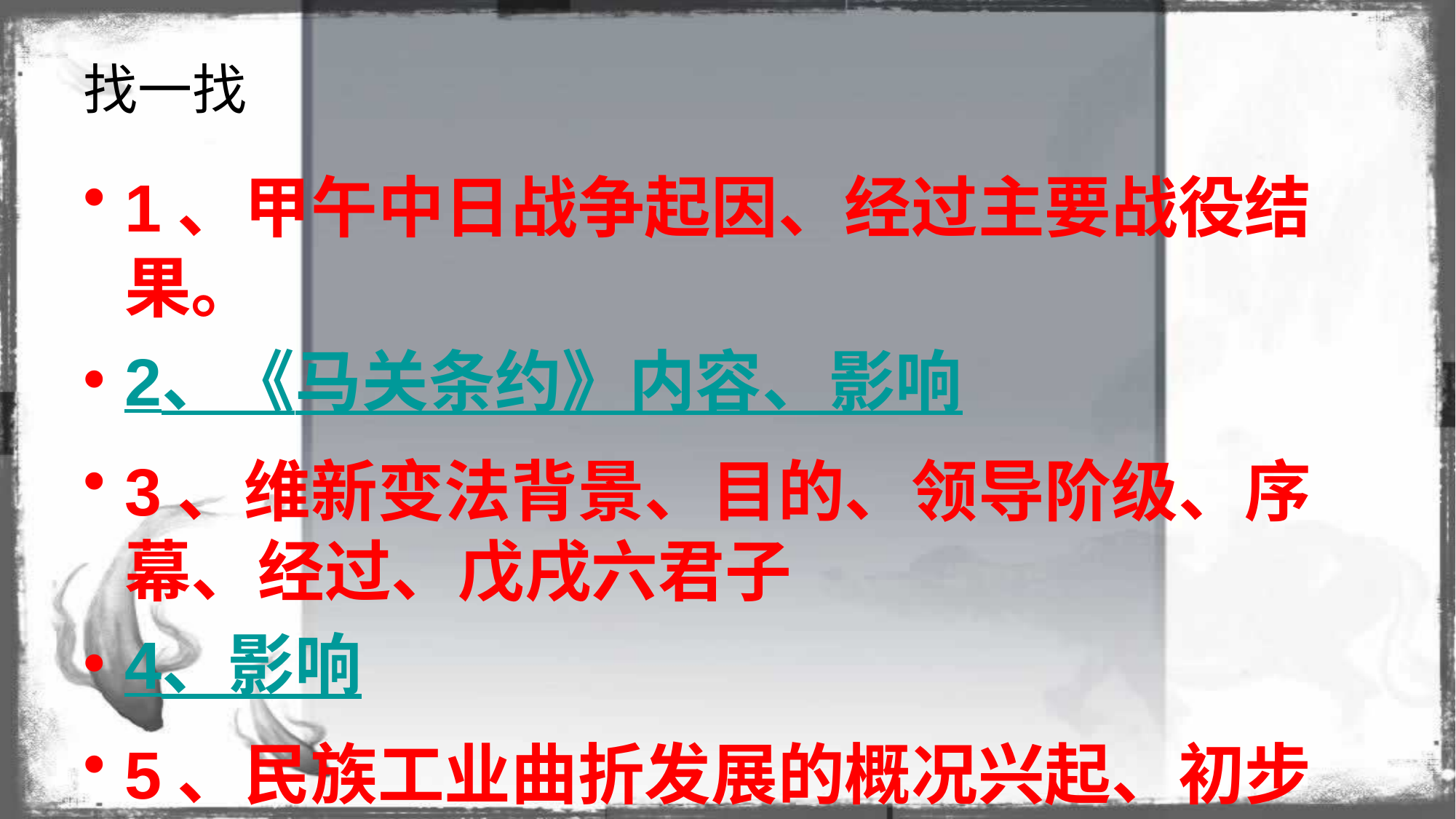

# 找一找
1、甲午中日战争起因、经过主要战役结果。
2、《马关条约》内容、影响
3、维新变法背景、目的、领导阶级、序幕、经过、戊戌六君子
4、影响
5、民族工业曲折发展的概况兴起、初步发展、繁荣、失败